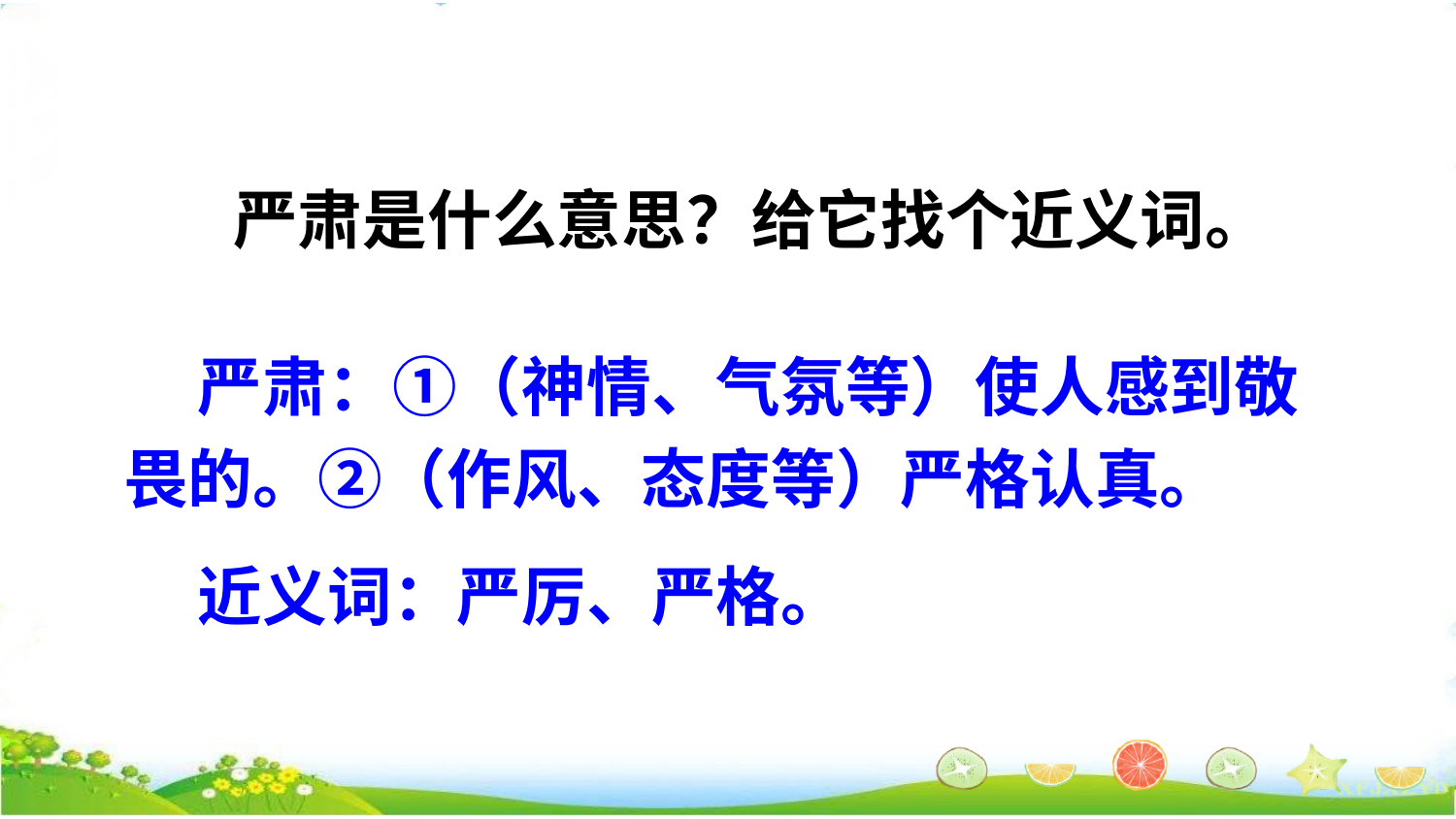

严肃是什么意思？给它找个近义词。
    严肃：①（神情、气氛等）使人感到敬畏的。②（作风、态度等）严格认真。
    近义词：严厉、严格。